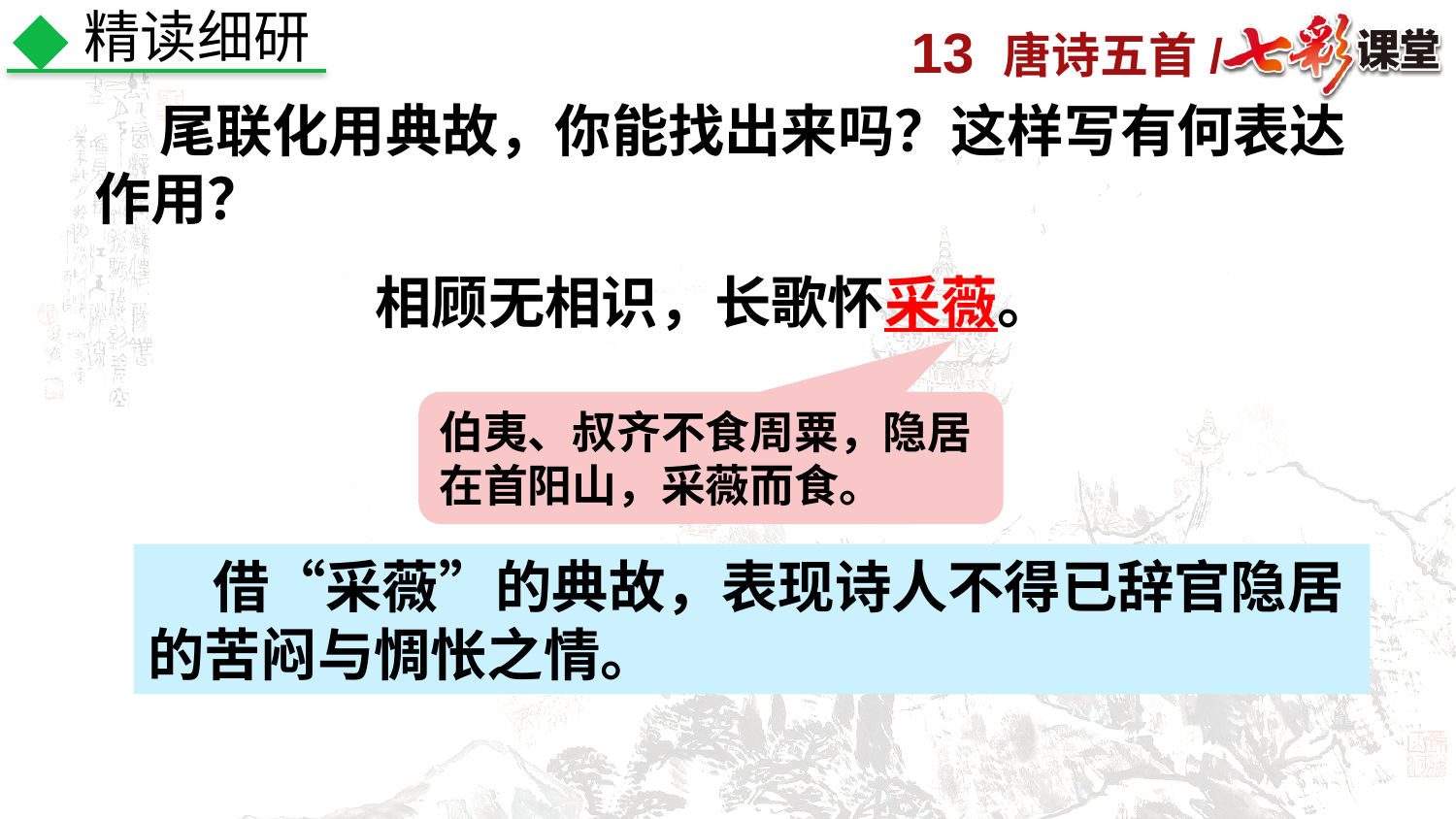

精读细研

    尾联化用典故，你能找出来吗？这样写有何表达作用？
相顾无相识，长歌怀采薇。
伯夷、叔齐不食周粟，隐居在首阳山，采薇而食。
    借“采薇”的典故，表现诗人不得已辞官隐居的苦闷与惆怅之情。